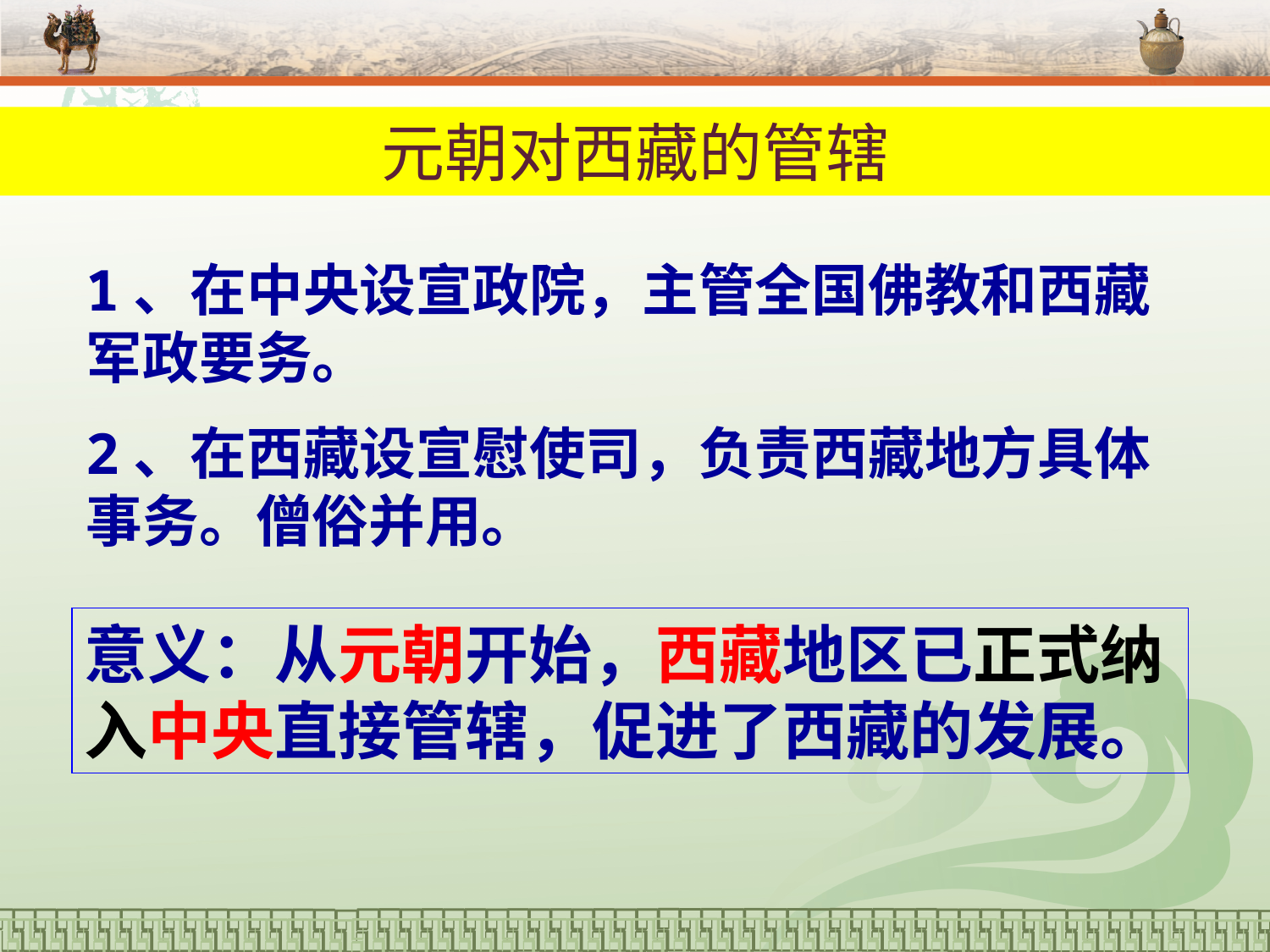

元朝对西藏的管辖
1、在中央设宣政院，主管全国佛教和西藏军政要务。
2、在西藏设宣慰使司，负责西藏地方具体事务。僧俗并用。
意义：从元朝开始，西藏地区已正式纳入中央直接管辖，促进了西藏的发展。